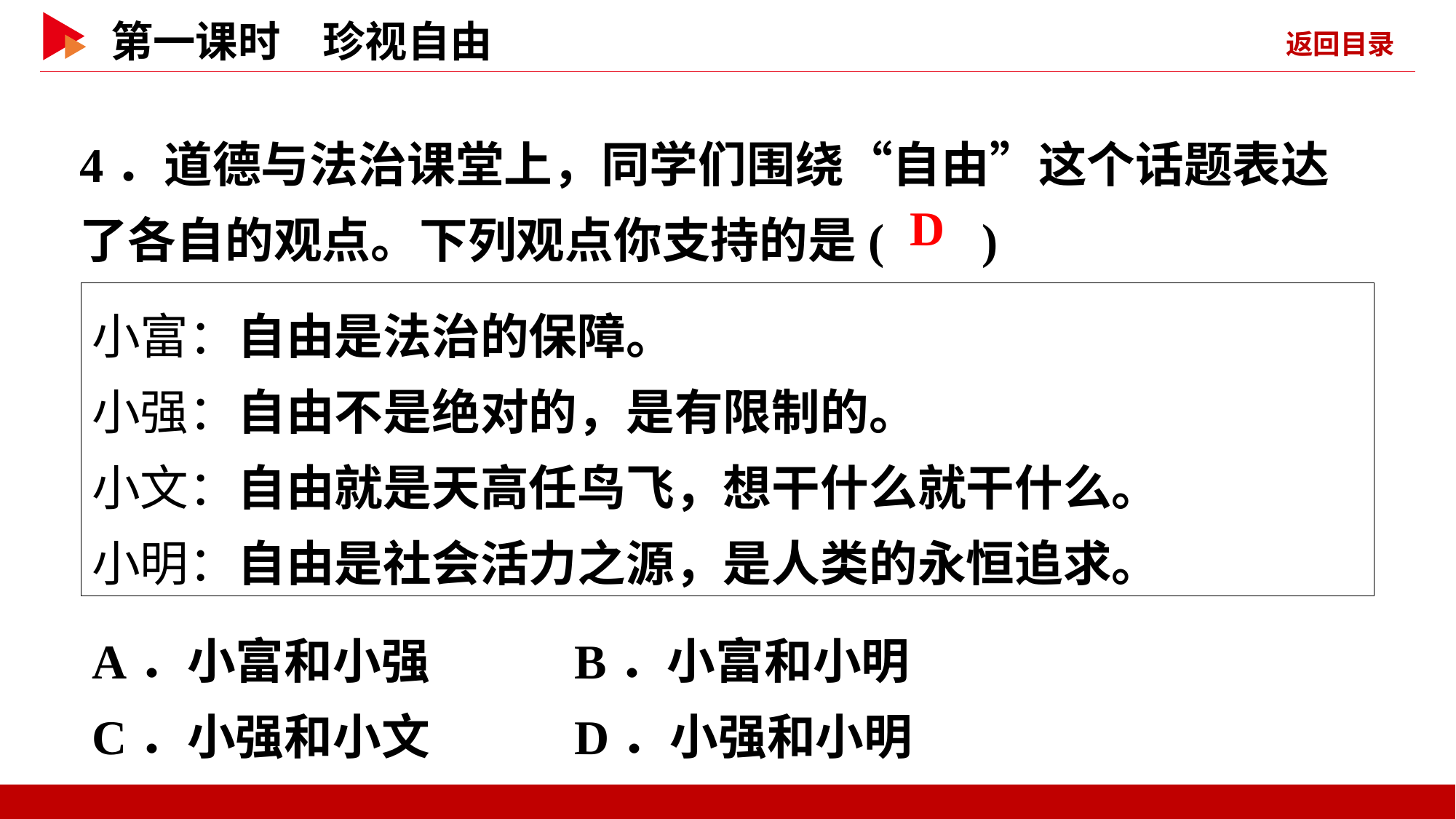

4．道德与法治课堂上，同学们围绕“自由”这个话题表达了各自的观点。下列观点你支持的是(        )
   D
小富：自由是法治的保障。
小强：自由不是绝对的，是有限制的。
小文：自由就是天高任鸟飞，想干什么就干什么。
小明：自由是社会活力之源，是人类的永恒追求。
A．小富和小强            B．小富和小明
C．小强和小文            D．小强和小明